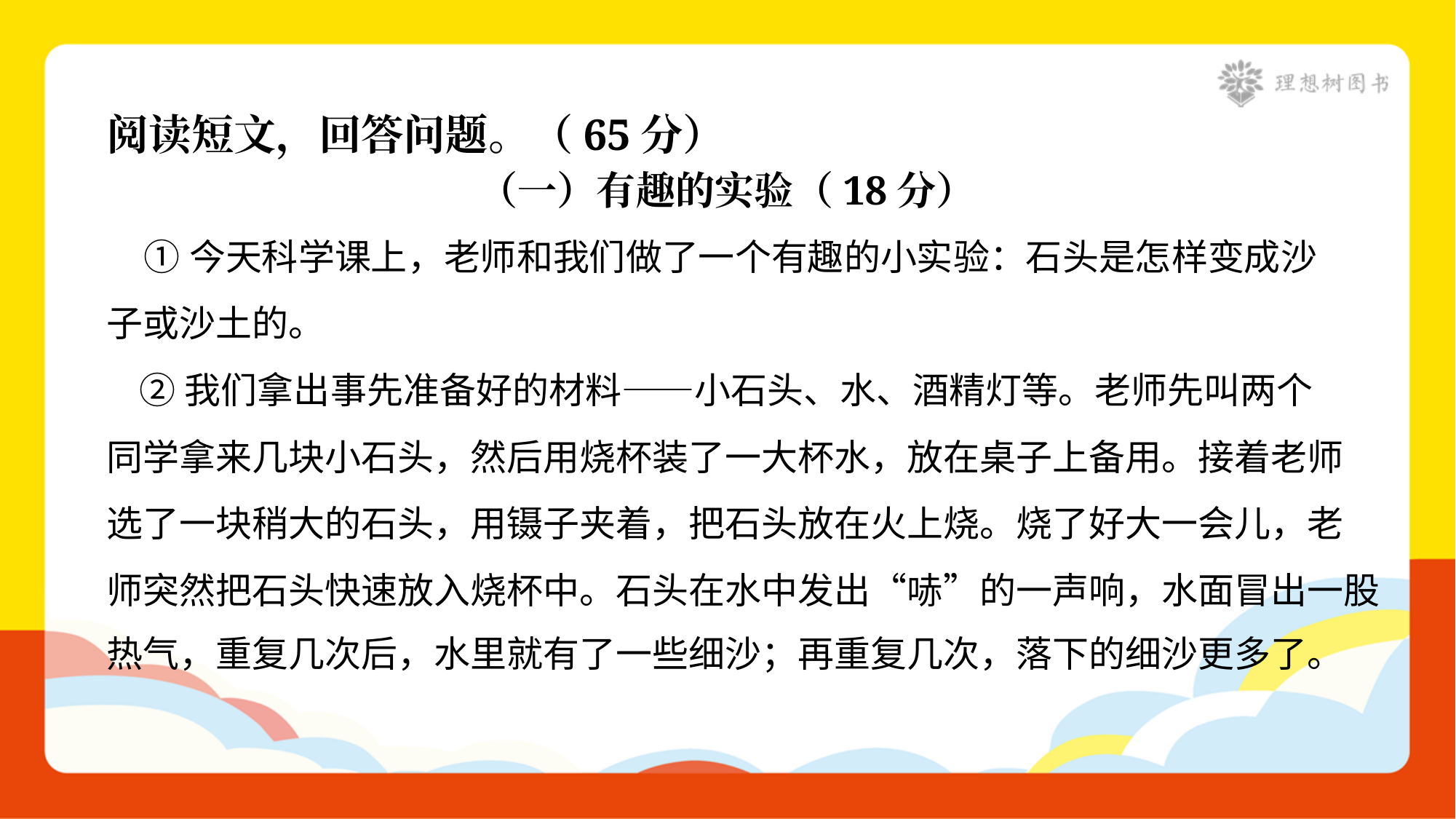

阅读短文，回答问题。（65分）
（一）有趣的实验（18分）
    ①今天科学课上，老师和我们做了一个有趣的小实验：石头是怎样变成沙
子或沙土的。
    ②我们拿出事先准备好的材料——小石头、水、酒精灯等。老师先叫两个
同学拿来几块小石头，然后用烧杯装了一大杯水，放在桌子上备用。接着老师
选了一块稍大的石头，用镊子夹着，把石头放在火上烧。烧了好大一会儿，老
师突然把石头快速放入烧杯中。石头在水中发出“哧”的一声响，水面冒出一股
热气，重复几次后，水里就有了一些细沙；再重复几次，落下的细沙更多了。